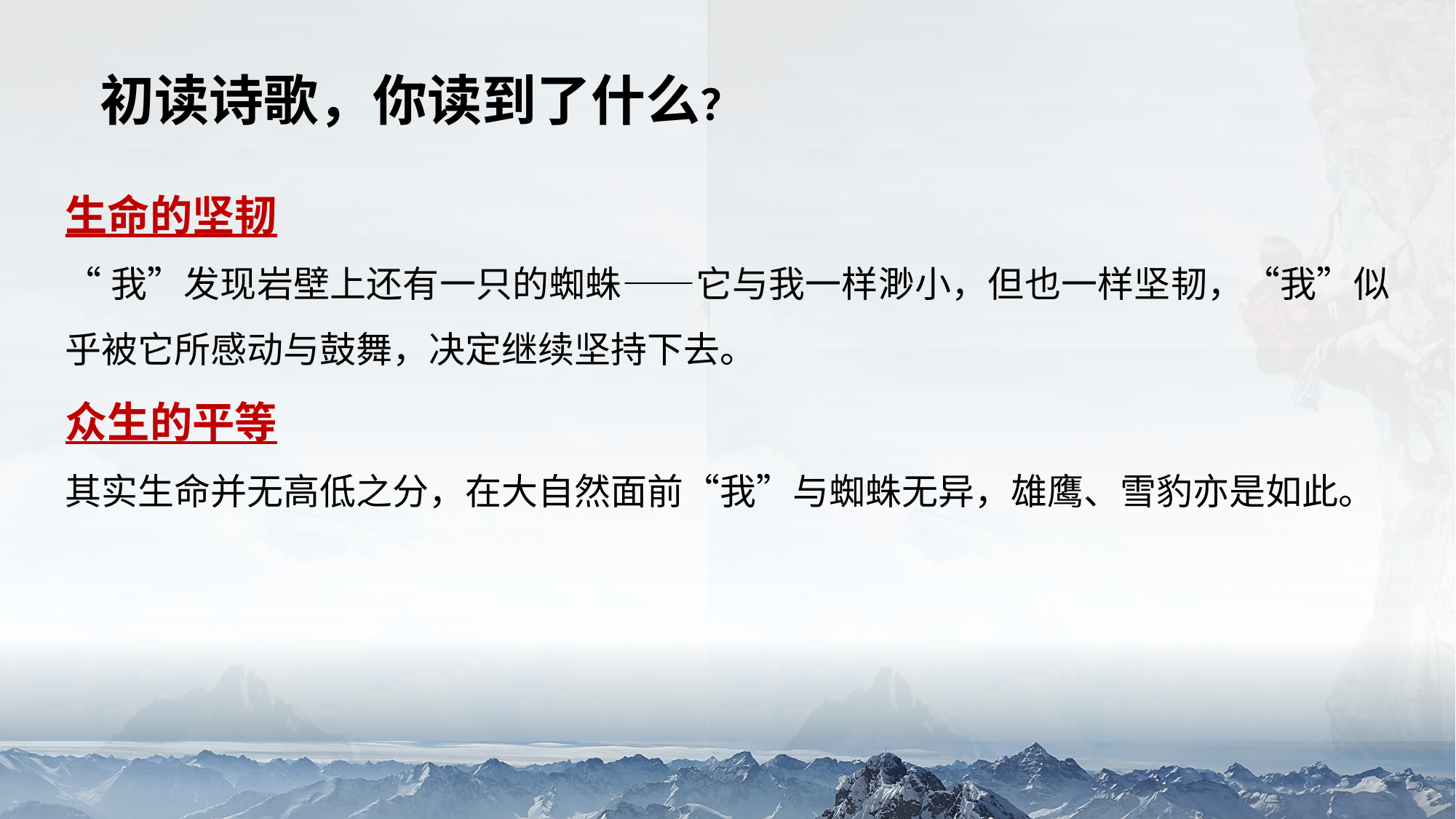

初读诗歌，你读到了什么？
生命的坚韧
“我”发现岩壁上还有一只的蜘蛛——它与我一样渺小，但也一样坚韧，“我”似乎被它所感动与鼓舞，决定继续坚持下去。
众生的平等
其实生命并无高低之分，在大自然面前“我”与蜘蛛无异，雄鹰、雪豹亦是如此。